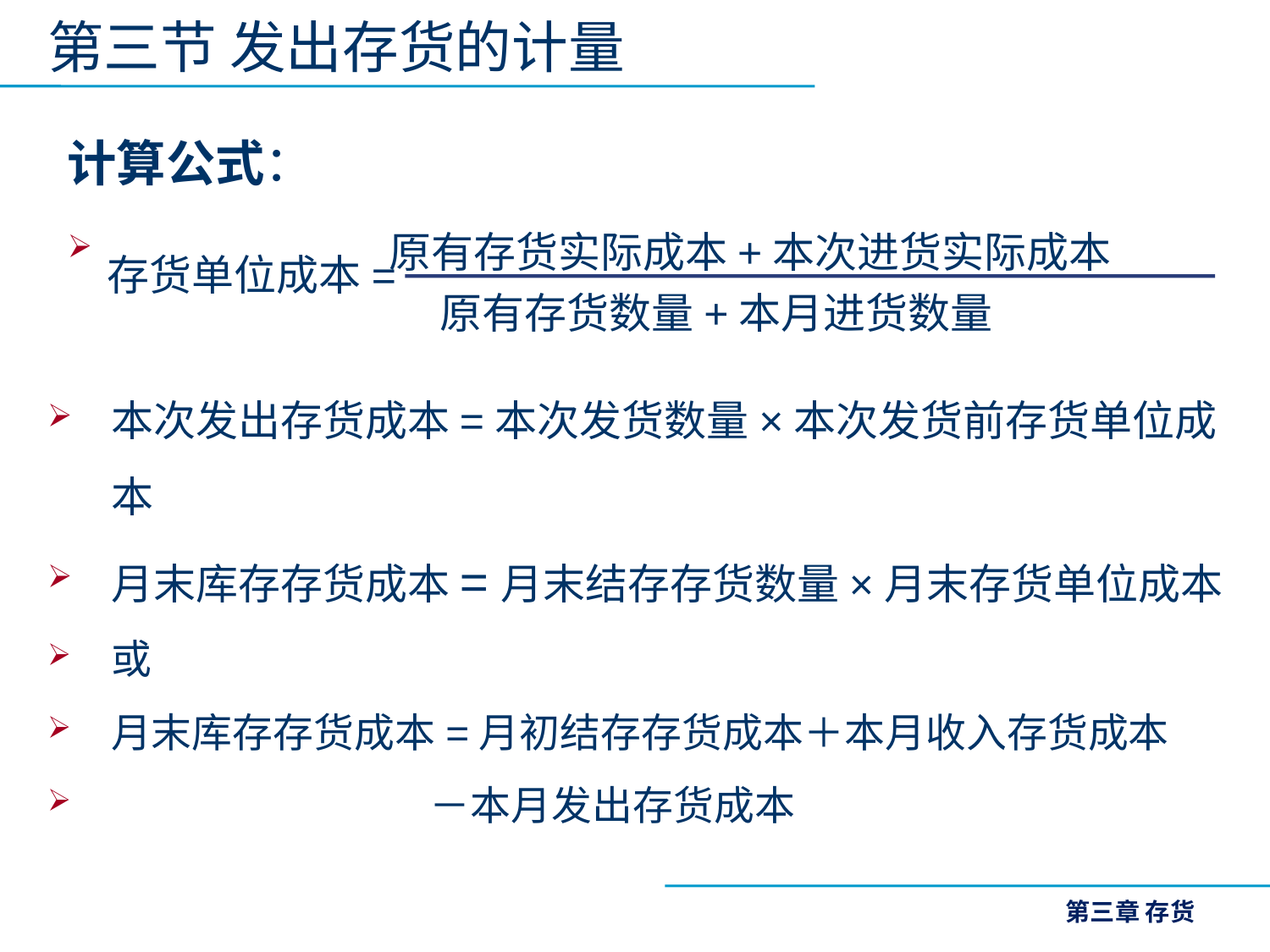

第三节 发出存货的计量
计算公式：
                          原有存货实际成本+本次进货实际成本
                                      原有存货数量+本月进货数量
存货单位成本=

本次发出存货成本=本次发货数量×本次发货前存货单位成本
月末库存存货成本=月末结存存货数量×月末存货单位成本
或
月末库存存货成本=月初结存存货成本＋本月收入存货成本
                                  －本月发出存货成本